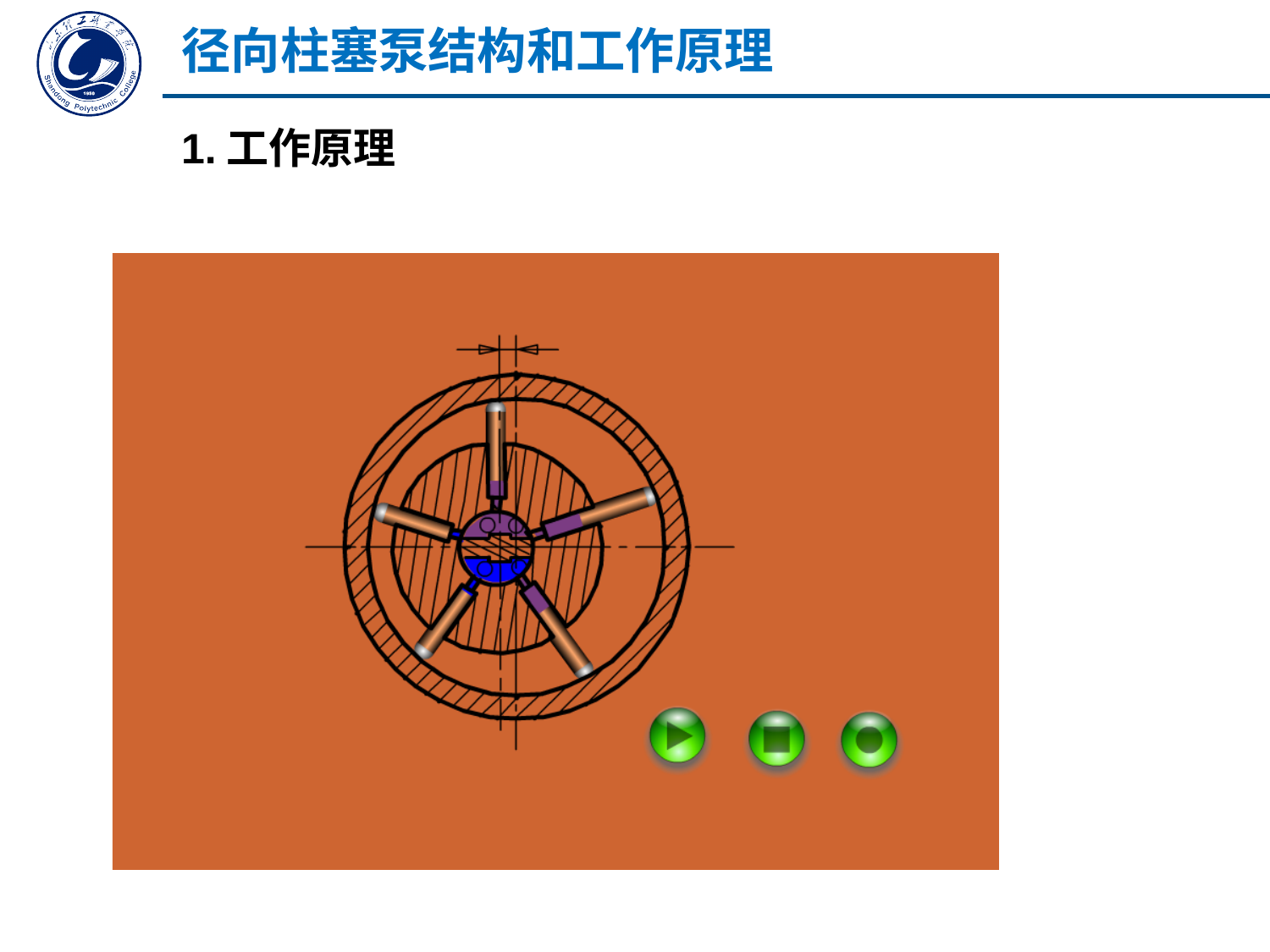

径向柱塞泵结构和工作原理
1.工作原理
将多个柱塞径向排列，构成径向柱塞泵。